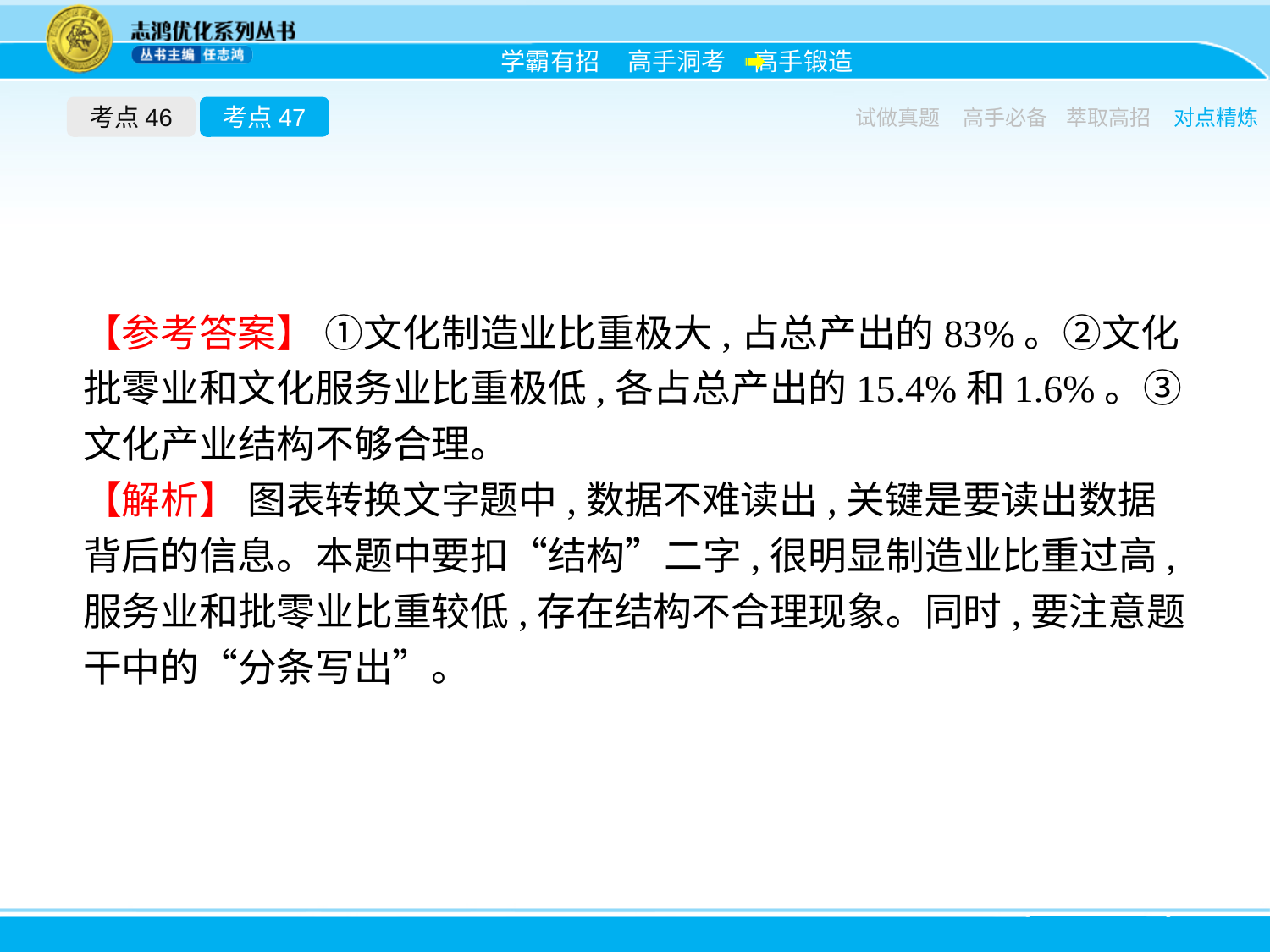

考点46
考点47
试做真题
高手必备
萃取高招
对点精炼
【参考答案】 ①文化制造业比重极大,占总产出的83%。②文化批零业和文化服务业比重极低,各占总产出的15.4%和1.6%。③文化产业结构不够合理。
【解析】 图表转换文字题中,数据不难读出,关键是要读出数据背后的信息。本题中要扣“结构”二字,很明显制造业比重过高,服务业和批零业比重较低,存在结构不合理现象。同时,要注意题干中的“分条写出”。